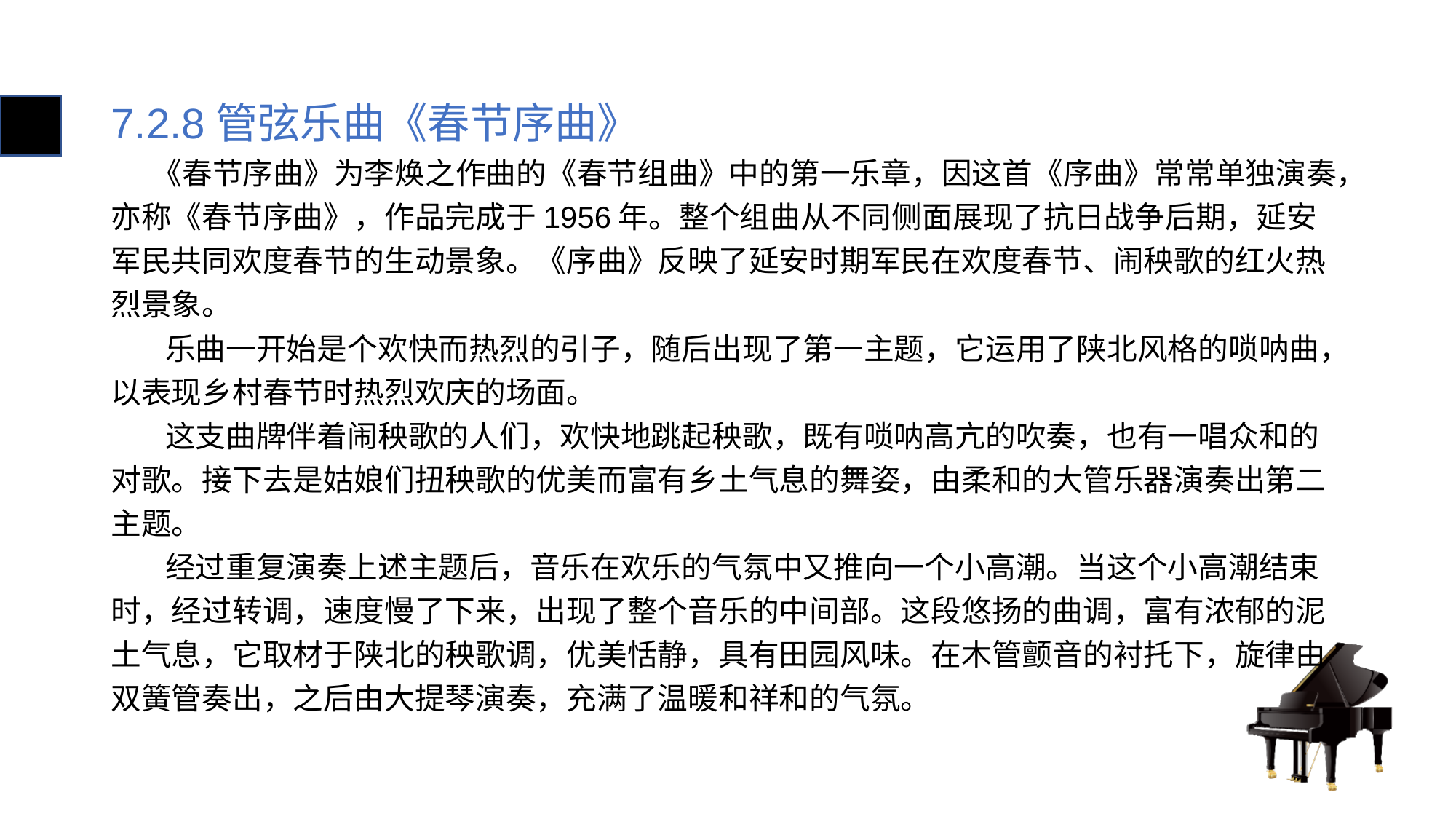

# 7.2.8管弦乐曲《春节序曲》
     《春节序曲》为李焕之作曲的《春节组曲》中的第一乐章，因这首《序曲》常常单独演奏，亦称《春节序曲》，作品完成于1956年。整个组曲从不同侧面展现了抗日战争后期，延安军民共同欢度春节的生动景象。《序曲》反映了延安时期军民在欢度春节、闹秧歌的红火热烈景象。
       乐曲一开始是个欢快而热烈的引子，随后出现了第一主题，它运用了陕北风格的唢呐曲，以表现乡村春节时热烈欢庆的场面。
       这支曲牌伴着闹秧歌的人们，欢快地跳起秧歌，既有唢呐高亢的吹奏，也有一唱众和的对歌。接下去是姑娘们扭秧歌的优美而富有乡土气息的舞姿，由柔和的大管乐器演奏出第二主题。
       经过重复演奏上述主题后，音乐在欢乐的气氛中又推向一个小高潮。当这个小高潮结束时，经过转调，速度慢了下来，出现了整个音乐的中间部。这段悠扬的曲调，富有浓郁的泥土气息，它取材于陕北的秧歌调，优美恬静，具有田园风味。在木管颤音的衬托下，旋律由双簧管奏出，之后由大提琴演奏，充满了温暖和祥和的气氛。